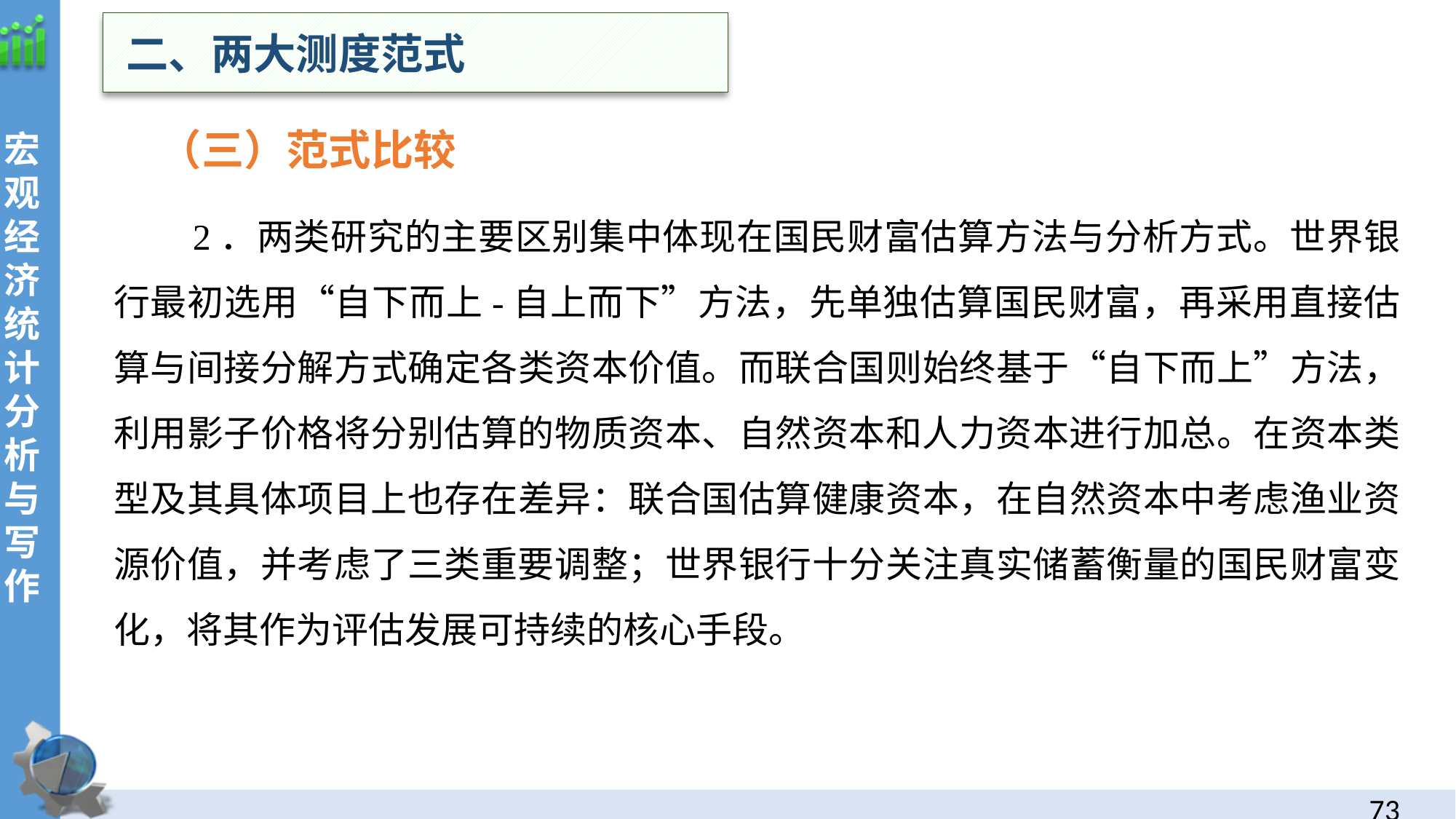

二、两大测度范式
 （三）范式比较
     2．两类研究的主要区别集中体现在国民财富估算方法与分析方式。世界银行最初选用“自下而上-自上而下”方法，先单独估算国民财富，再采用直接估算与间接分解方式确定各类资本价值。而联合国则始终基于“自下而上”方法，利用影子价格将分别估算的物质资本、自然资本和人力资本进行加总。在资本类型及其具体项目上也存在差异：联合国估算健康资本，在自然资本中考虑渔业资源价值，并考虑了三类重要调整；世界银行十分关注真实储蓄衡量的国民财富变化，将其作为评估发展可持续的核心手段。

73